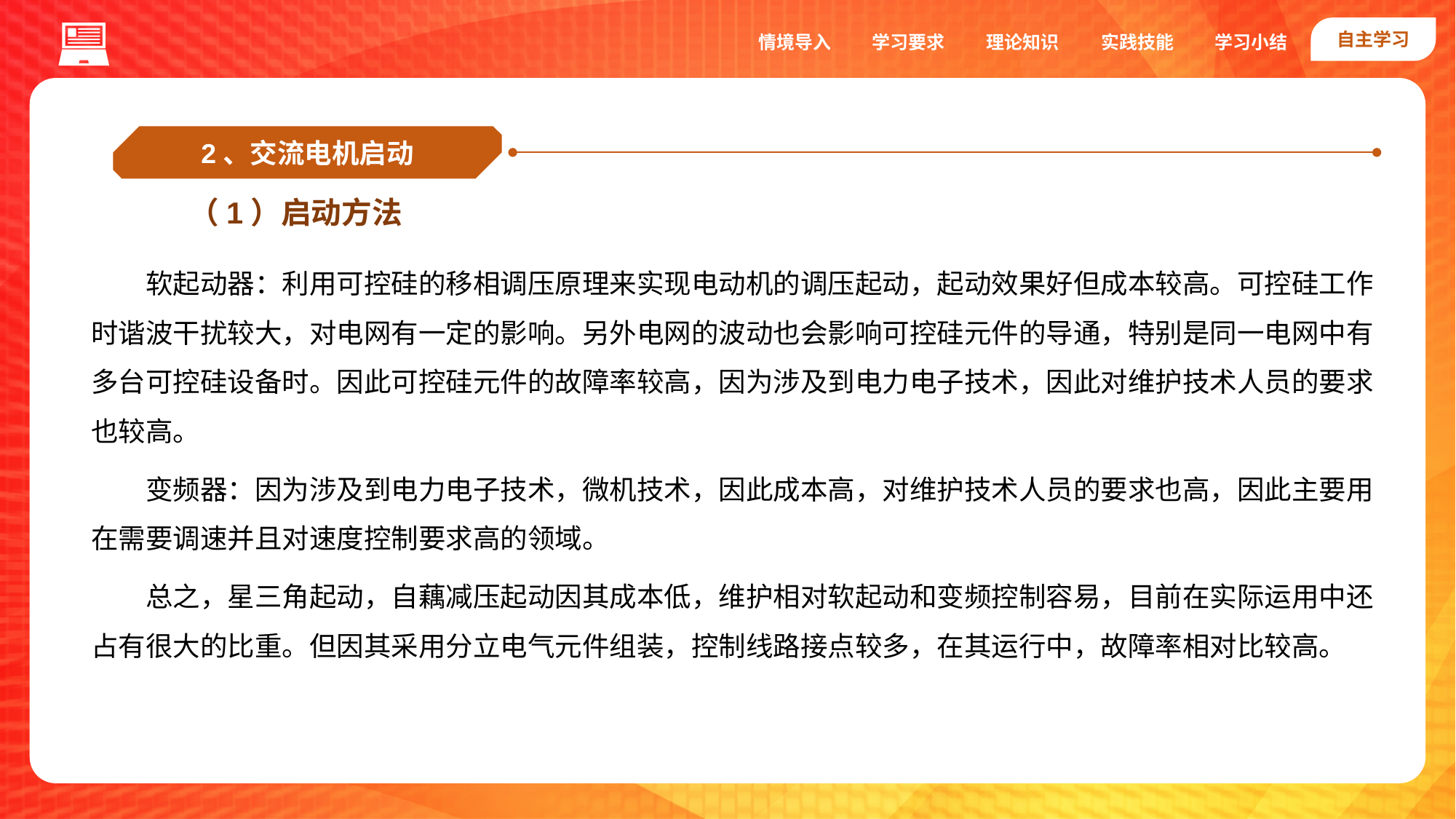

自主学习
实践技能
情境导入
学习要求
理论知识
学习小结

2、交流电机启动
（1）启动方法
软起动器：利用可控硅的移相调压原理来实现电动机的调压起动，起动效果好但成本较高。可控硅工作时谐波干扰较大，对电网有一定的影响。另外电网的波动也会影响可控硅元件的导通，特别是同一电网中有多台可控硅设备时。因此可控硅元件的故障率较高，因为涉及到电力电子技术，因此对维护技术人员的要求也较高。
变频器：因为涉及到电力电子技术，微机技术，因此成本高，对维护技术人员的要求也高，因此主要用在需要调速并且对速度控制要求高的领域。
总之，星三角起动，自藕减压起动因其成本低，维护相对软起动和变频控制容易，目前在实际运用中还占有很大的比重。但因其采用分立电气元件组装，控制线路接点较多，在其运行中，故障率相对比较高。